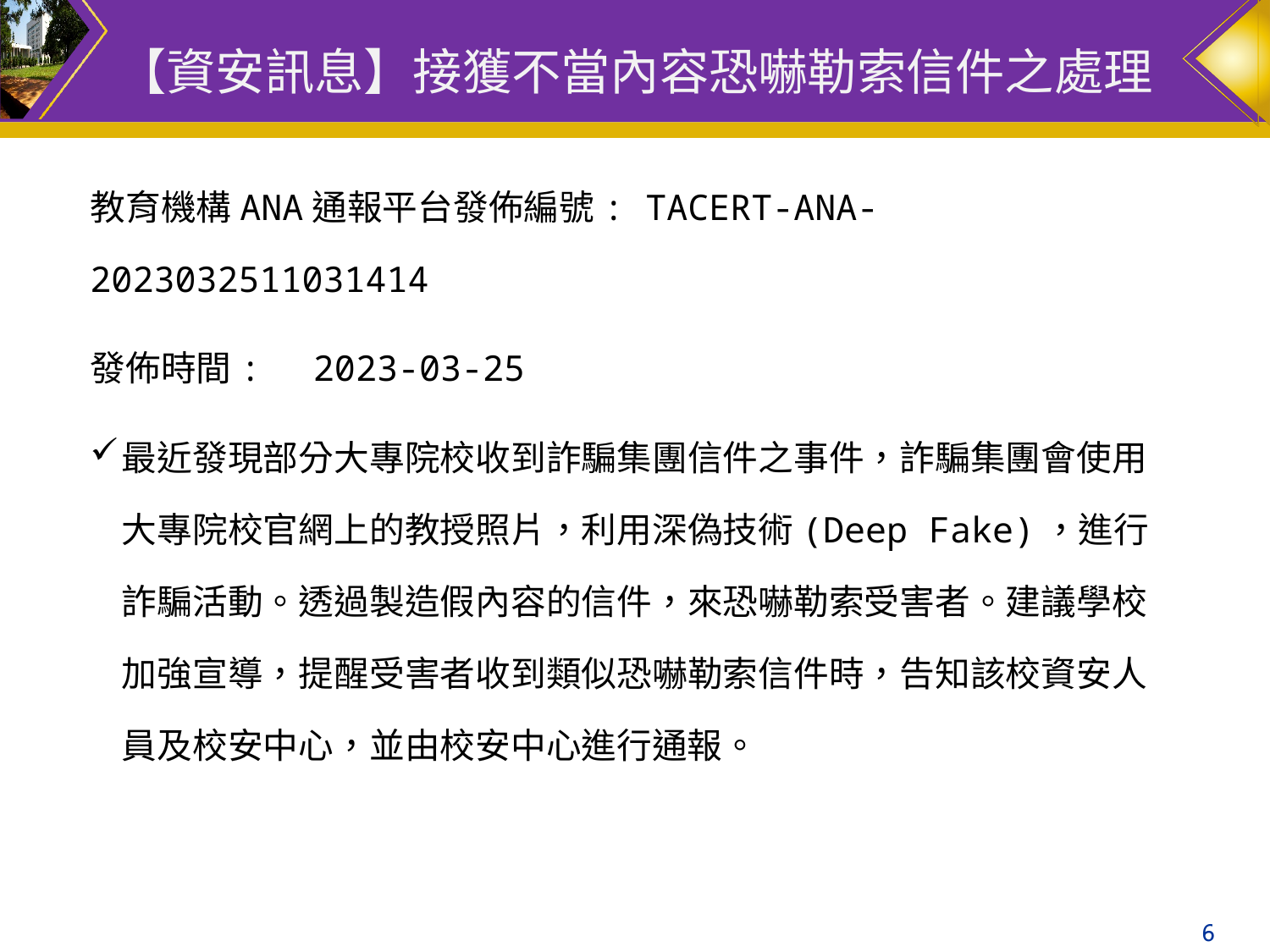

# 【資安訊息】接獲不當內容恐嚇勒索信件之處理
教育機構ANA通報平台發佈編號: TACERT-ANA-2023032511031414
發佈時間:　2023-03-25
最近發現部分大專院校收到詐騙集團信件之事件，詐騙集團會使用大專院校官網上的教授照片，利用深偽技術(Deep Fake)，進行詐騙活動。透過製造假內容的信件，來恐嚇勒索受害者。建議學校加強宣導，提醒受害者收到類似恐嚇勒索信件時，告知該校資安人員及校安中心，並由校安中心進行通報。
6